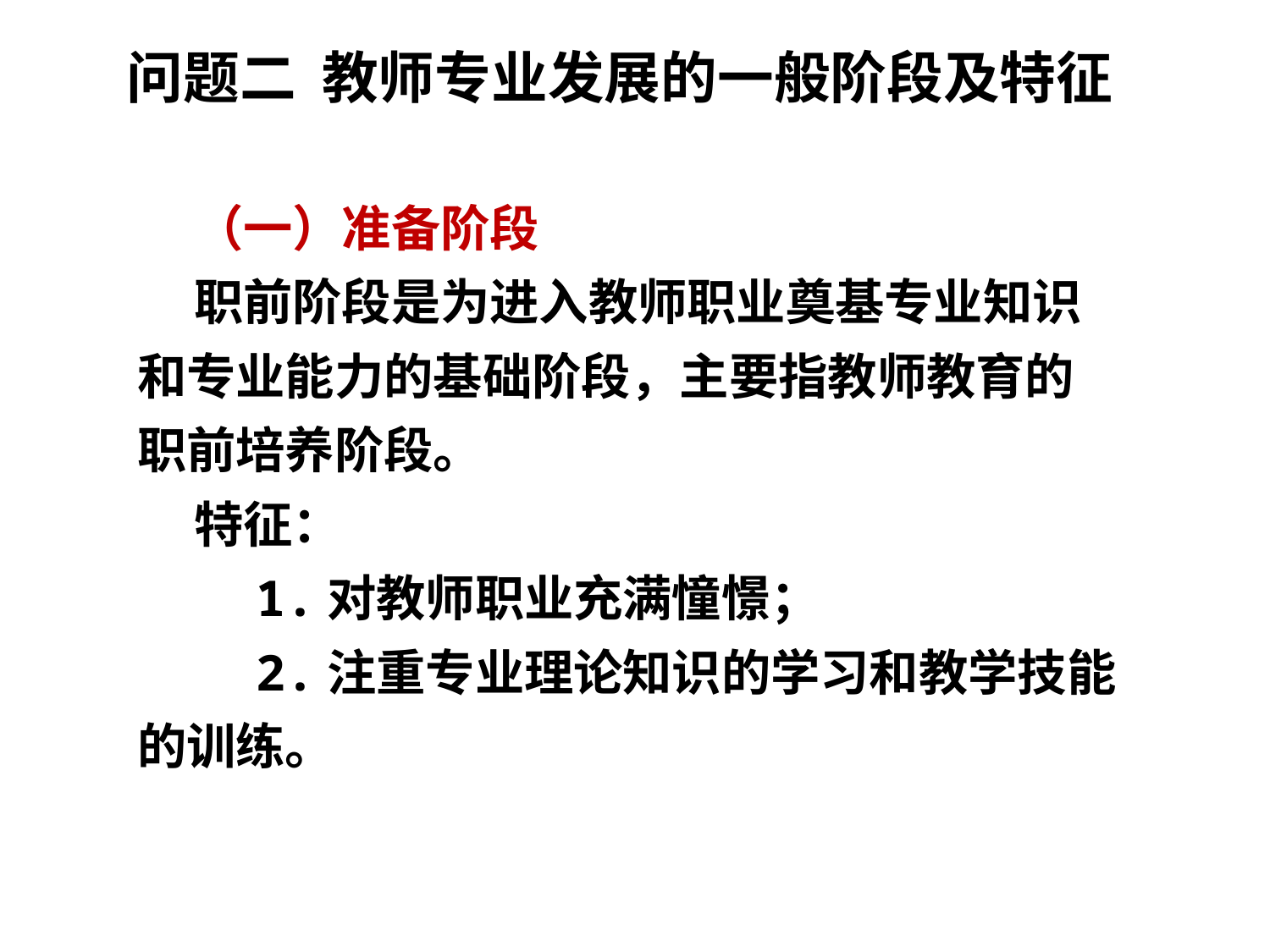

问题二  教师专业发展的一般阶段及特征
    （一）准备阶段
    职前阶段是为进入教师职业奠基专业知识和专业能力的基础阶段，主要指教师教育的职前培养阶段。
    特征：
    1.对教师职业充满憧憬；
    2.注重专业理论知识的学习和教学技能的训练。